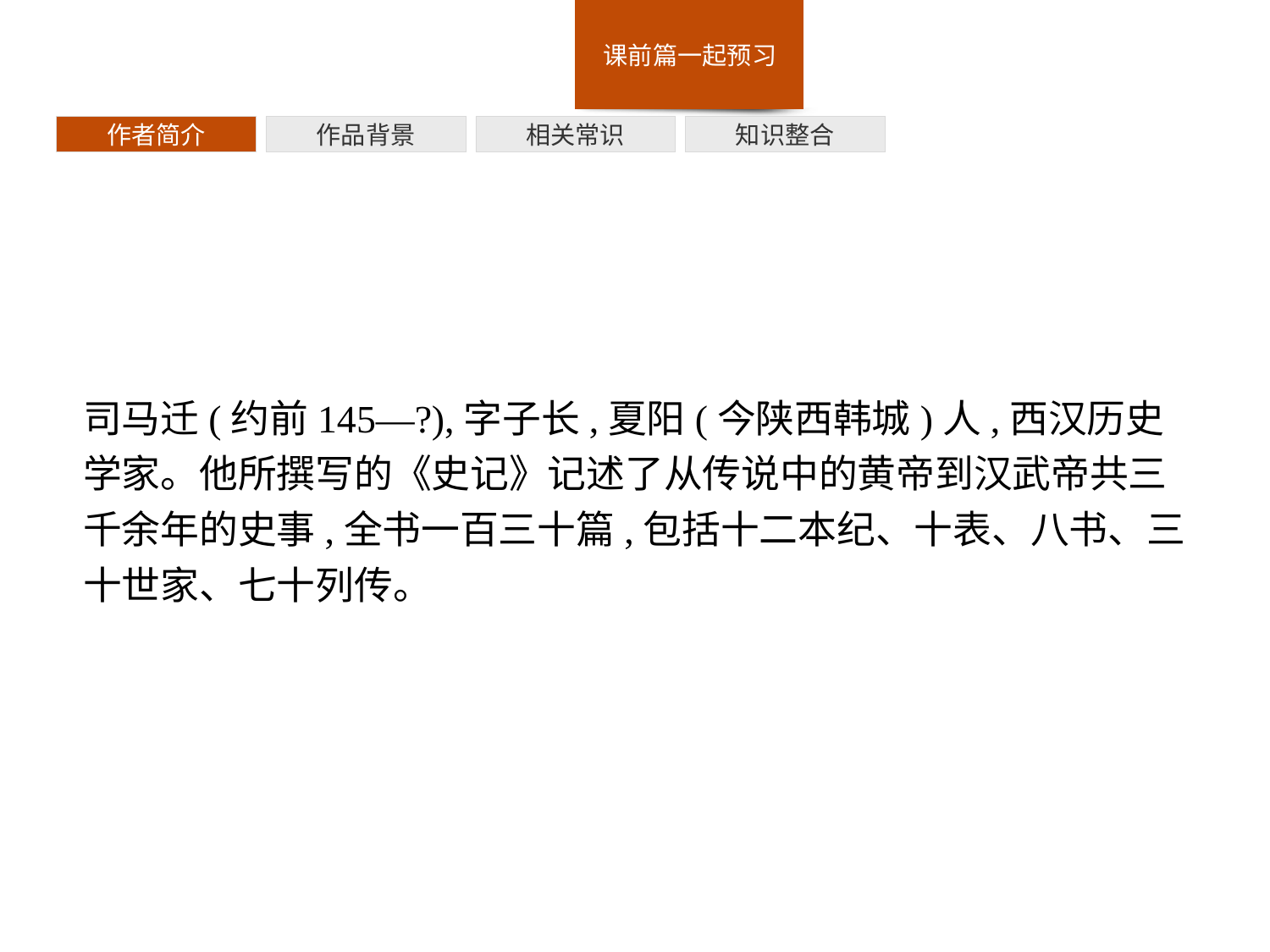

作者简介
作品背景
相关常识
知识整合
司马迁(约前145—?),字子长,夏阳(今陕西韩城)人,西汉历史学家。他所撰写的《史记》记述了从传说中的黄帝到汉武帝共三千余年的史事,全书一百三十篇,包括十二本纪、十表、八书、三十世家、七十列传。